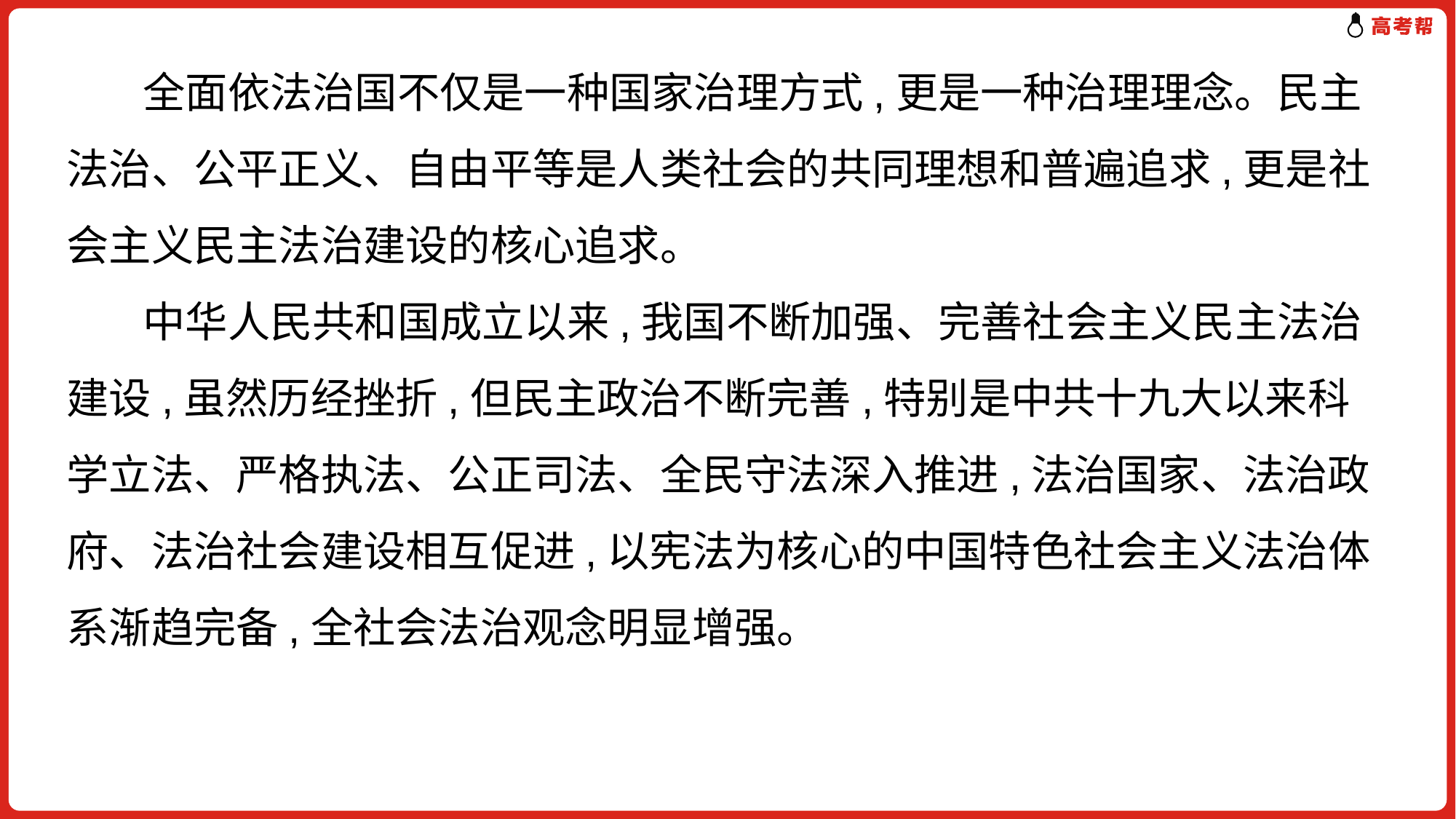

全面依法治国不仅是一种国家治理方式,更是一种治理理念。民主法治、公平正义、自由平等是人类社会的共同理想和普遍追求,更是社会主义民主法治建设的核心追求。
       中华人民共和国成立以来,我国不断加强、完善社会主义民主法治建设,虽然历经挫折,但民主政治不断完善,特别是中共十九大以来科学立法、严格执法、公正司法、全民守法深入推进,法治国家、法治政府、法治社会建设相互促进,以宪法为核心的中国特色社会主义法治体系渐趋完备,全社会法治观念明显增强。